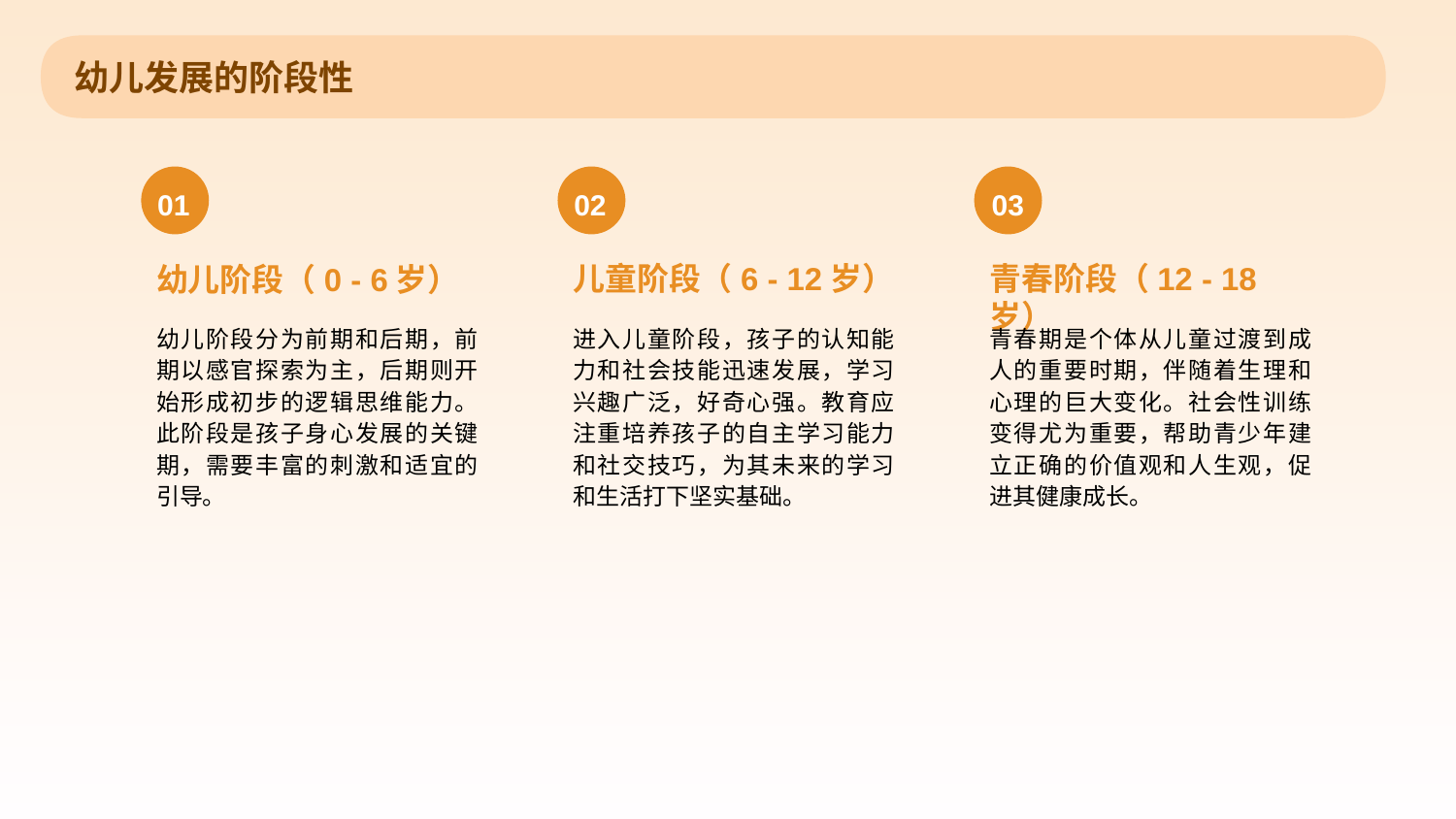

幼儿发展的阶段性

01
02
03
儿童阶段（6 - 12岁）
青春阶段（12 - 18岁）
幼儿阶段（0 - 6岁）
幼儿阶段分为前期和后期，前期以感官探索为主，后期则开始形成初步的逻辑思维能力。此阶段是孩子身心发展的关键期，需要丰富的刺激和适宜的引导。
进入儿童阶段，孩子的认知能力和社会技能迅速发展，学习兴趣广泛，好奇心强。教育应注重培养孩子的自主学习能力和社交技巧，为其未来的学习和生活打下坚实基础。
青春期是个体从儿童过渡到成人的重要时期，伴随着生理和心理的巨大变化。社会性训练变得尤为重要，帮助青少年建立正确的价值观和人生观，促进其健康成长。